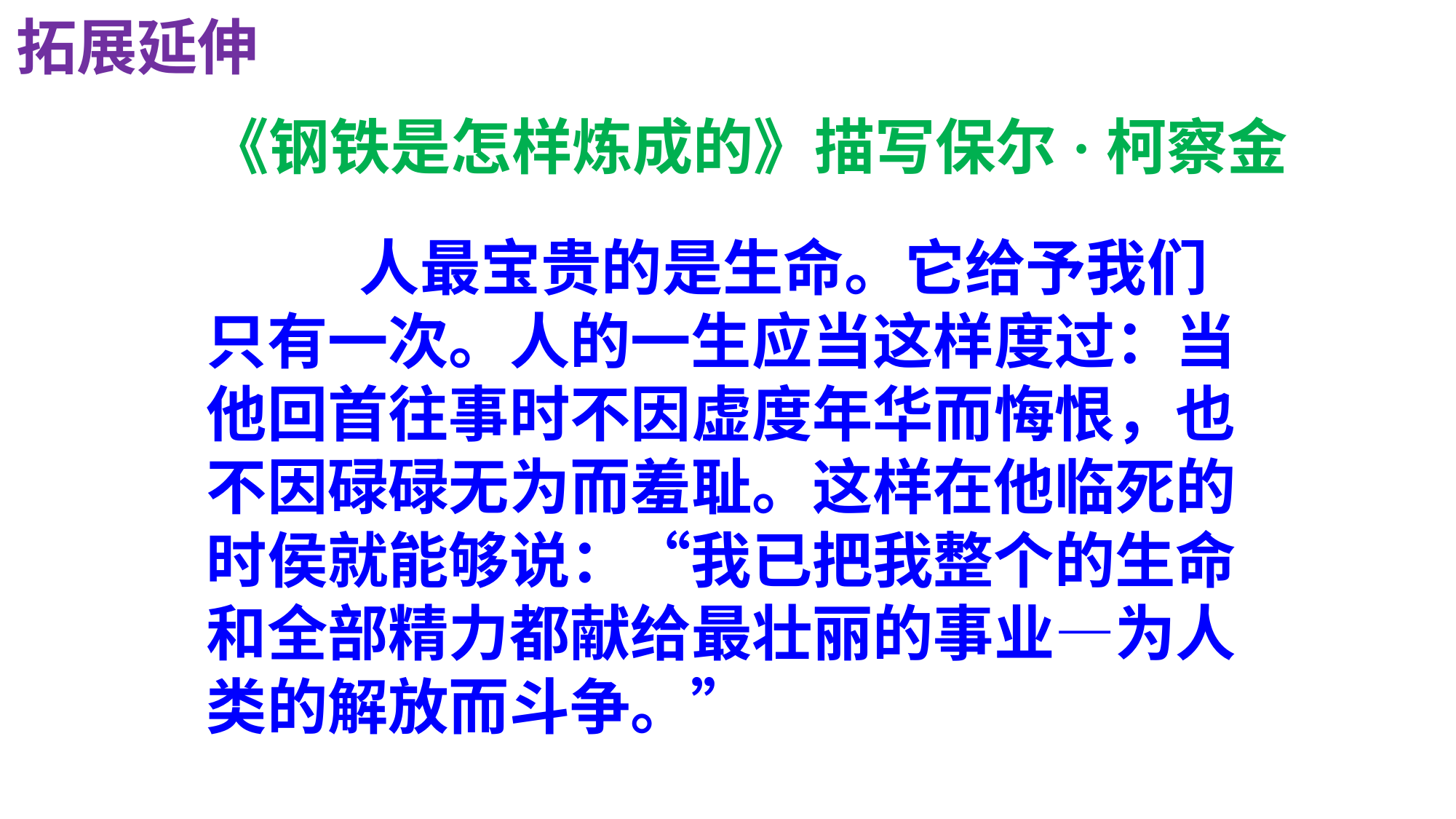

拓展延伸
《钢铁是怎样炼成的》描写保尔·柯察金
          人最宝贵的是生命。它给予我们只有一次。人的一生应当这样度过：当他回首往事时不因虚度年华而悔恨，也不因碌碌无为而羞耻。这样在他临死的时侯就能够说：“我已把我整个的生命和全部精力都献给最壮丽的事业—为人类的解放而斗争。”